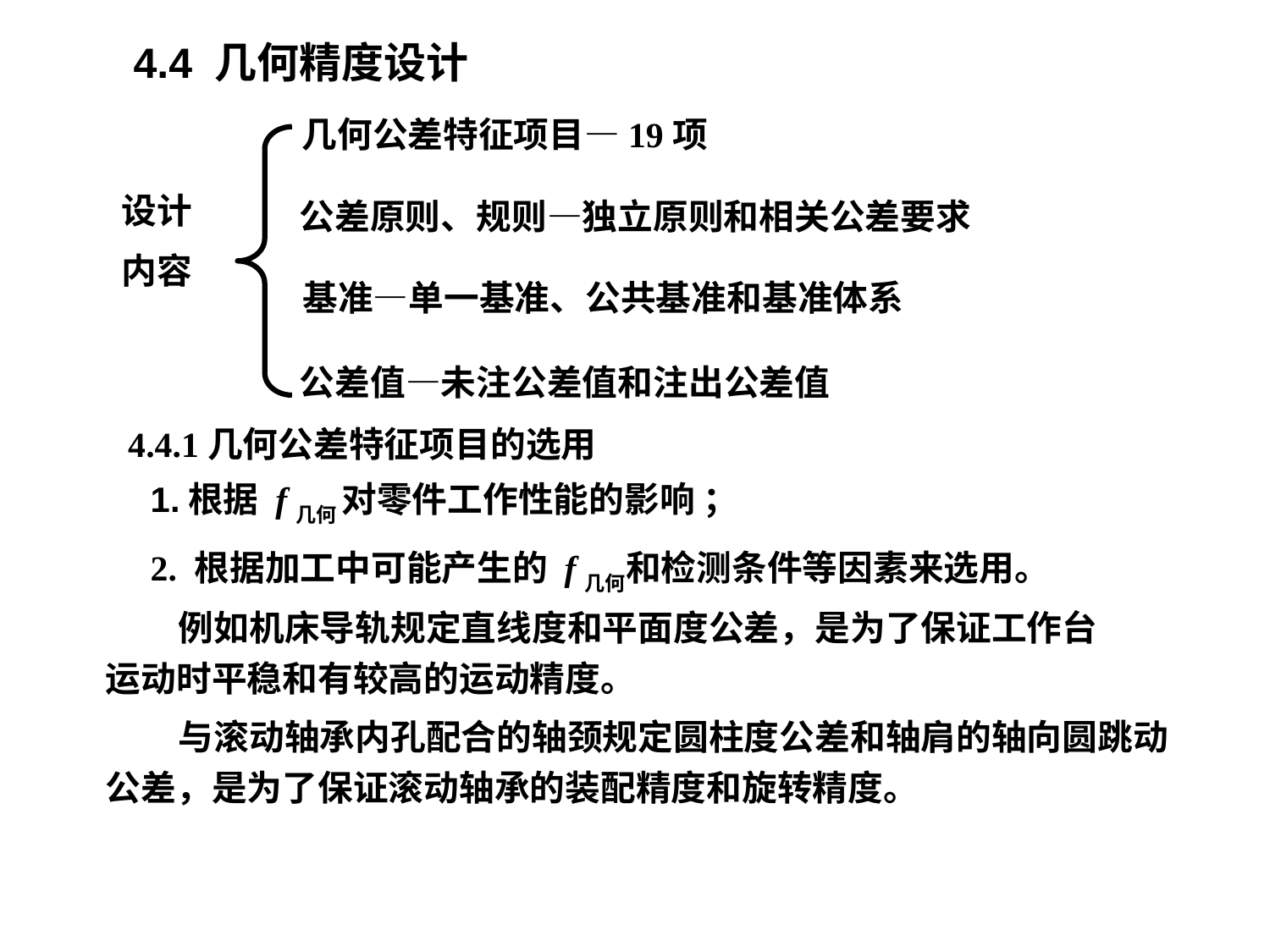

2
4.4 几何精度设计
几何公差特征项目—19项

设计
内容
公差原则、规则—独立原则和相关公差要求
基准—单一基准、公共基准和基准体系
公差值—未注公差值和注出公差值
4.4.1几何公差特征项目的选用
1.根据 f几何 对零件工作性能的影响 ；
2. 根据加工中可能产生的 f几何和检测条件等因素来选用。
        例如机床导轨规定直线度和平面度公差，是为了保证工作台
运动时平稳和有较高的运动精度。
        与滚动轴承内孔配合的轴颈规定圆柱度公差和轴肩的轴向圆跳动公差，是为了保证滚动轴承的装配精度和旋转精度。